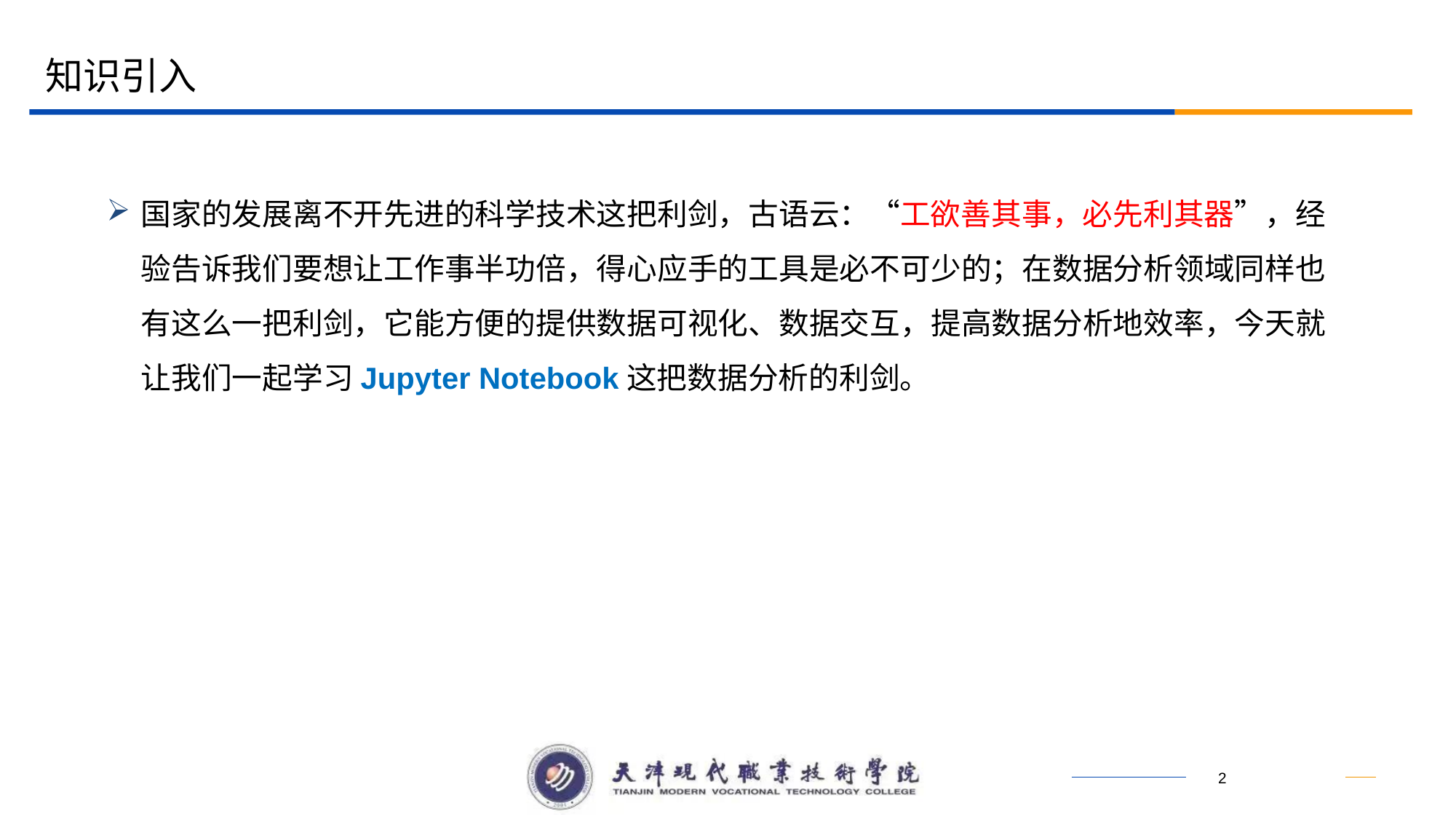

知识引入
国家的发展离不开先进的科学技术这把利剑，古语云：“工欲善其事，必先利其器”，经验告诉我们要想让工作事半功倍，得心应手的工具是必不可少的；在数据分析领域同样也有这么一把利剑，它能方便的提供数据可视化、数据交互，提高数据分析地效率，今天就让我们一起学习Jupyter Notebook这把数据分析的利剑。